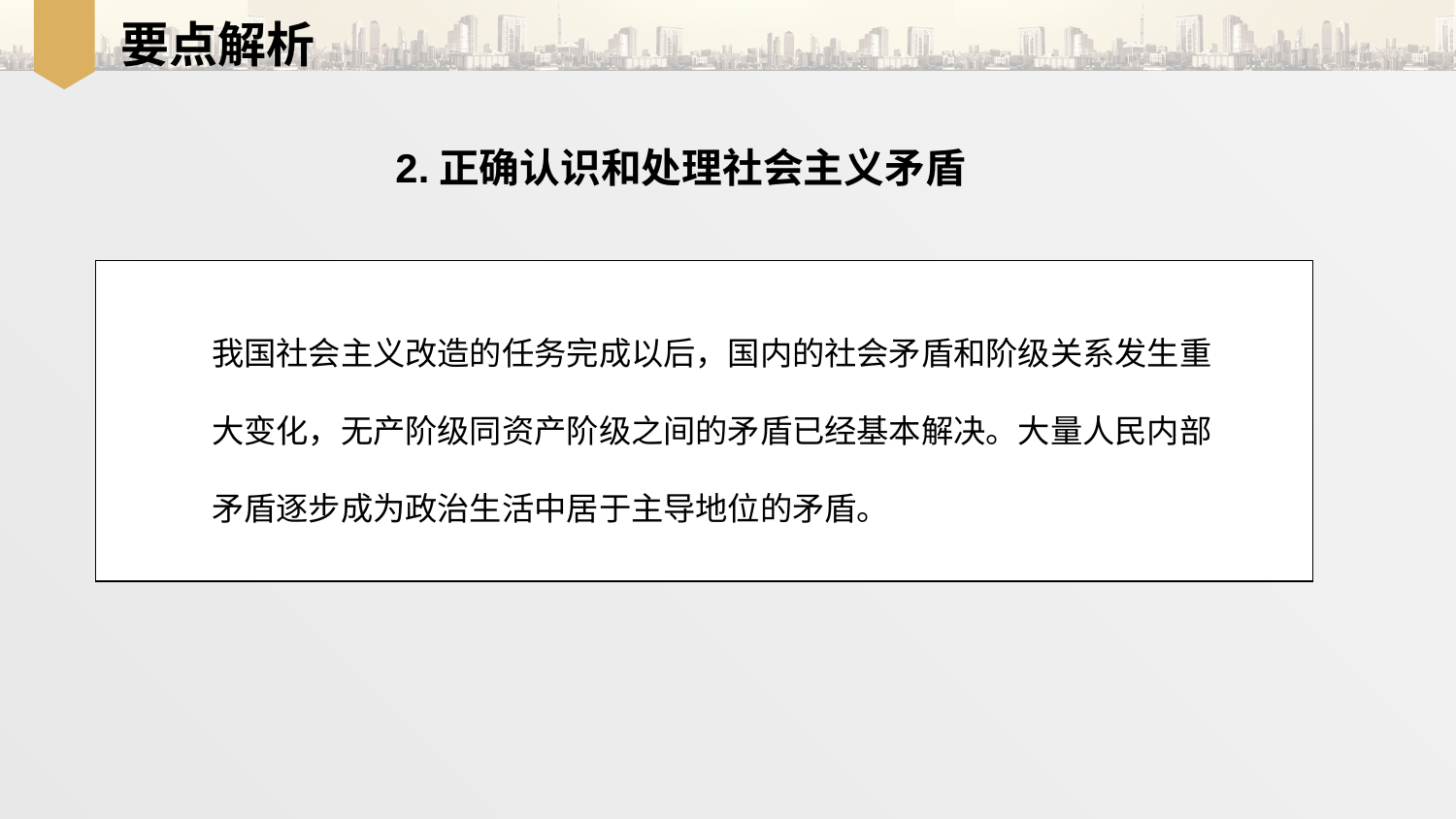

要点解析
2.正确认识和处理社会主义矛盾

我国社会主义改造的任务完成以后，国内的社会矛盾和阶级关系发生重大变化，无产阶级同资产阶级之间的矛盾已经基本解决。大量人民内部矛盾逐步成为政治生活中居于主导地位的矛盾。